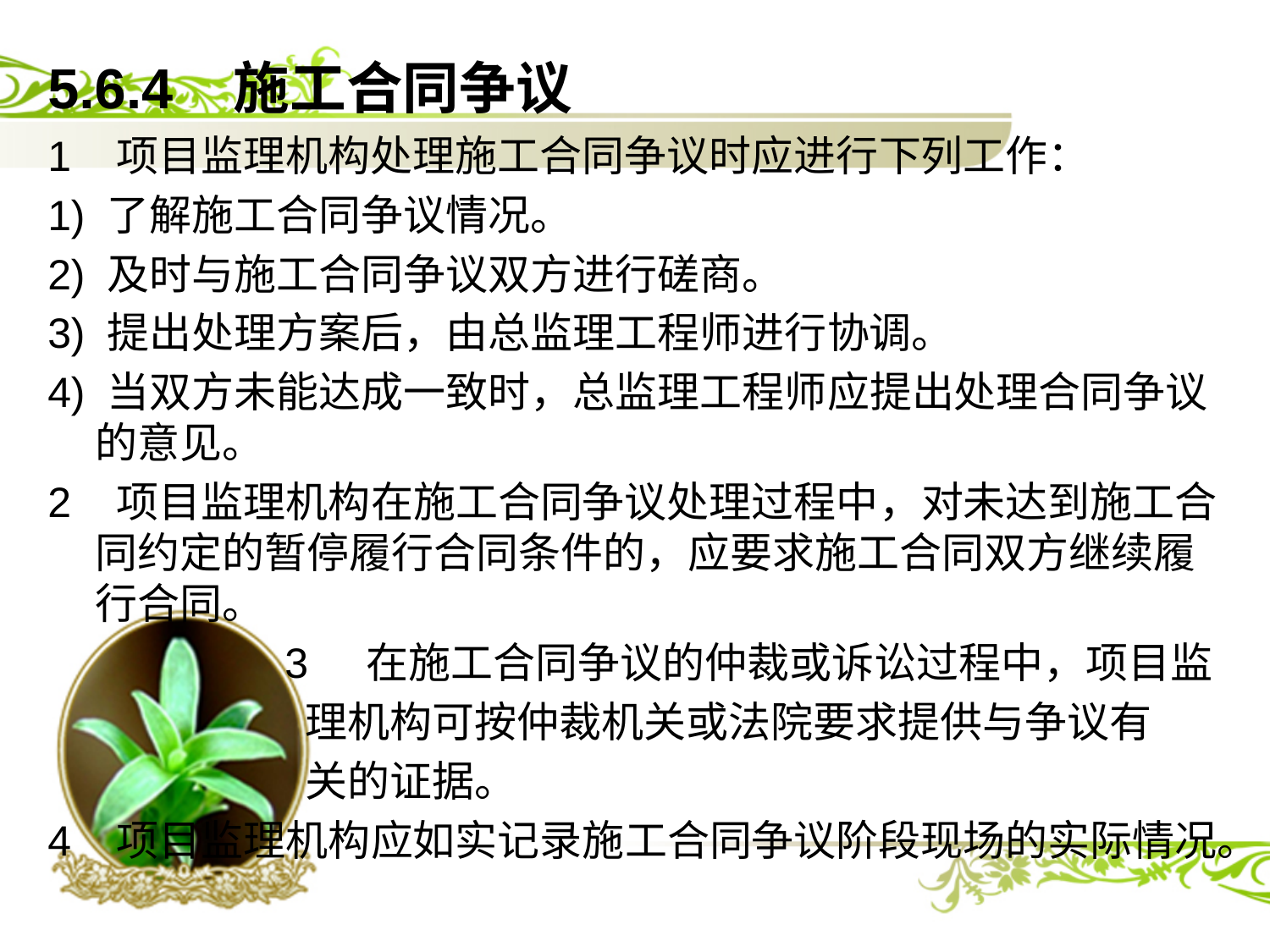

5.6.4   施工合同争议
1   项目监理机构处理施工合同争议时应进行下列工作：
1) 了解施工合同争议情况。
2) 及时与施工合同争议双方进行磋商。
3) 提出处理方案后，由总监理工程师进行协调。
4) 当双方未能达成一致时，总监理工程师应提出处理合同争议的意见。
2   项目监理机构在施工合同争议处理过程中，对未达到施工合同约定的暂停履行合同条件的，应要求施工合同双方继续履行合同。
                    3    在施工合同争议的仲裁或诉讼过程中，项目监
                          理机构可按仲裁机关或法院要求提供与争议有
                          关的证据。
4   项目监理机构应如实记录施工合同争议阶段现场的实际情况。